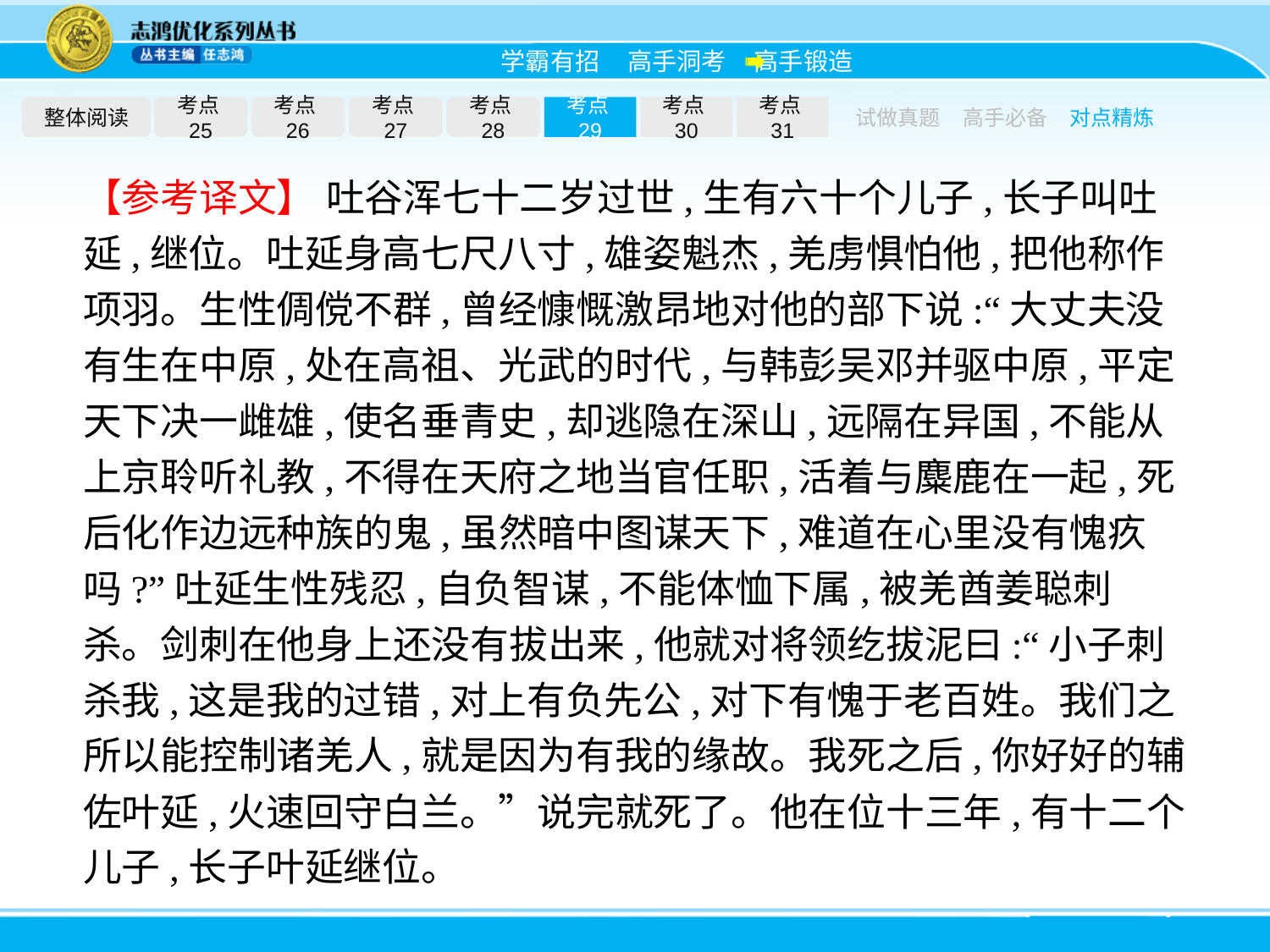

整体阅读
考点25
考点26
考点27
考点28
考点29
考点30
考点31
试做真题
高手必备
对点精炼
【参考译文】 吐谷浑七十二岁过世,生有六十个儿子,长子叫吐延,继位。吐延身高七尺八寸,雄姿魁杰,羌虏惧怕他,把他称作项羽。生性倜傥不群,曾经慷慨激昂地对他的部下说:“大丈夫没有生在中原,处在高祖、光武的时代,与韩彭吴邓并驱中原,平定天下决一雌雄,使名垂青史,却逃隐在深山,远隔在异国,不能从上京聆听礼教,不得在天府之地当官任职,活着与麋鹿在一起,死后化作边远种族的鬼,虽然暗中图谋天下,难道在心里没有愧疚吗?”吐延生性残忍,自负智谋,不能体恤下属,被羌酋姜聪刺杀。剑刺在他身上还没有拔出来,他就对将领纥拔泥曰:“小子刺杀我,这是我的过错,对上有负先公,对下有愧于老百姓。我们之所以能控制诸羌人,就是因为有我的缘故。我死之后,你好好的辅佐叶延,火速回守白兰。”说完就死了。他在位十三年,有十二个儿子,长子叶延继位。